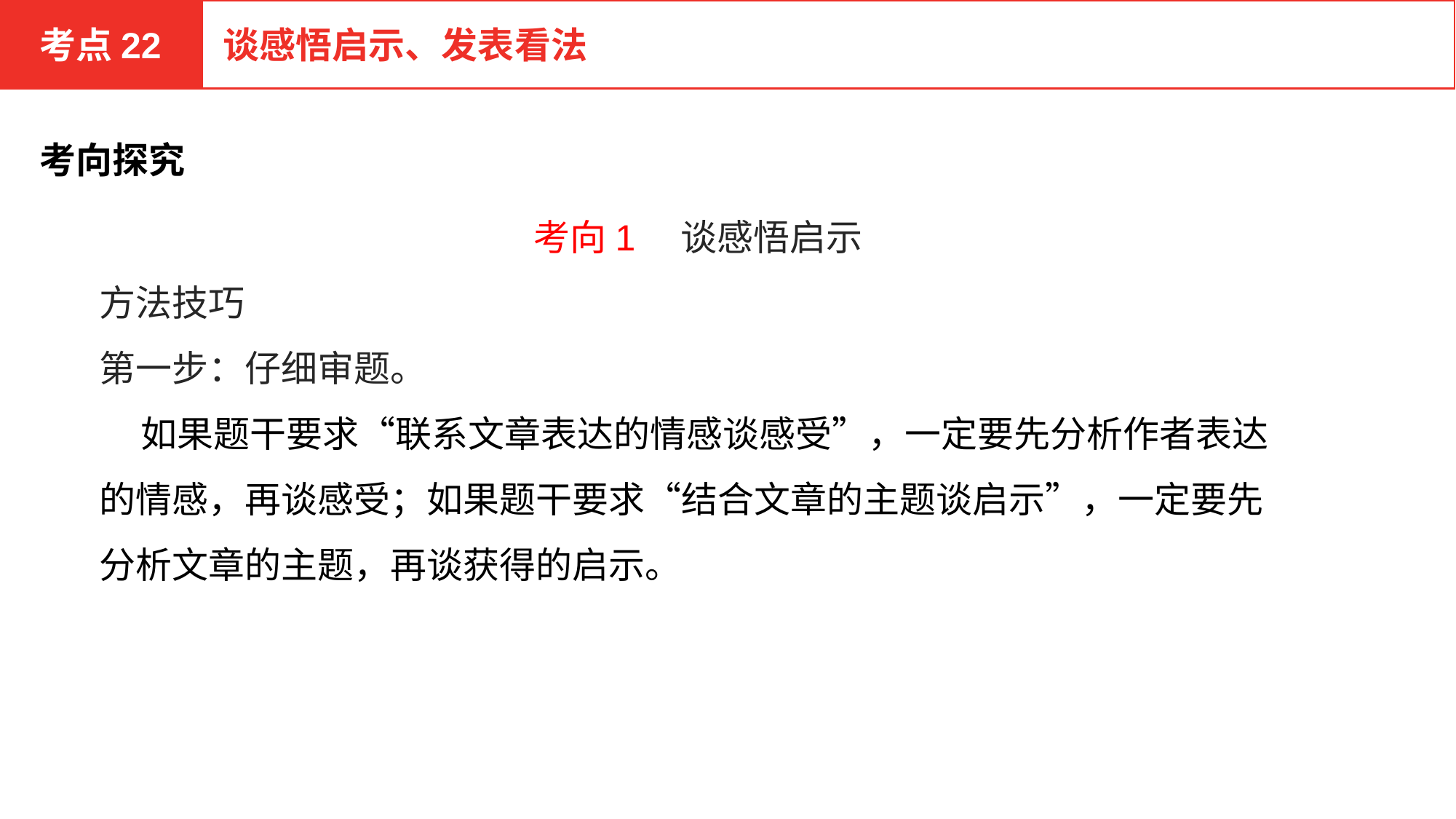

考点22
谈感悟启示、发表看法
考向探究
考向1　谈感悟启示
方法技巧
第一步：仔细审题。
    如果题干要求“联系文章表达的情感谈感受”，一定要先分析作者表达的情感，再谈感受；如果题干要求“结合文章的主题谈启示”，一定要先分析文章的主题，再谈获得的启示。